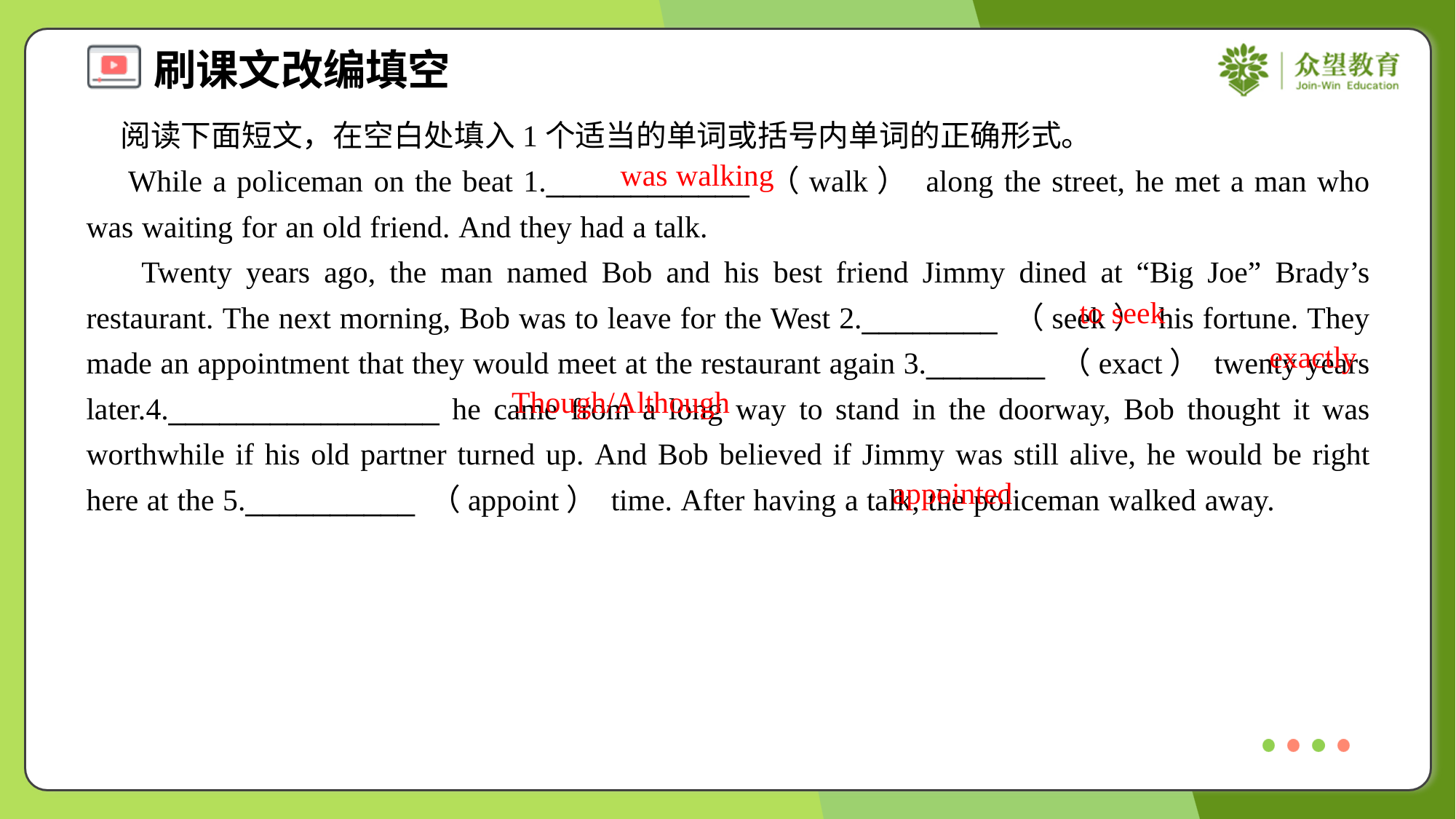

阅读下面短文，在空白处填入1个适当的单词或括号内单词的正确形式。
    While a policeman on the beat 1.____________ （walk） along the street, he met a man who was waiting for an old friend. And they had a talk.
    Twenty years ago, the man named Bob and his best friend Jimmy dined at “Big Joe” Brady’s restaurant. The next morning, Bob was to leave for the West 2.________ （seek） his fortune. They made an appointment that they would meet at the restaurant again 3._______ （exact） twenty years later.4.________________ he came from a long way to stand in the doorway, Bob thought it was worthwhile if his old partner turned up. And Bob believed if Jimmy was still alive, he would be right here at the 5.__________ （appoint） time. After having a talk, the policeman walked away.

was walking
to seek
exactly
Though/Although
appointed